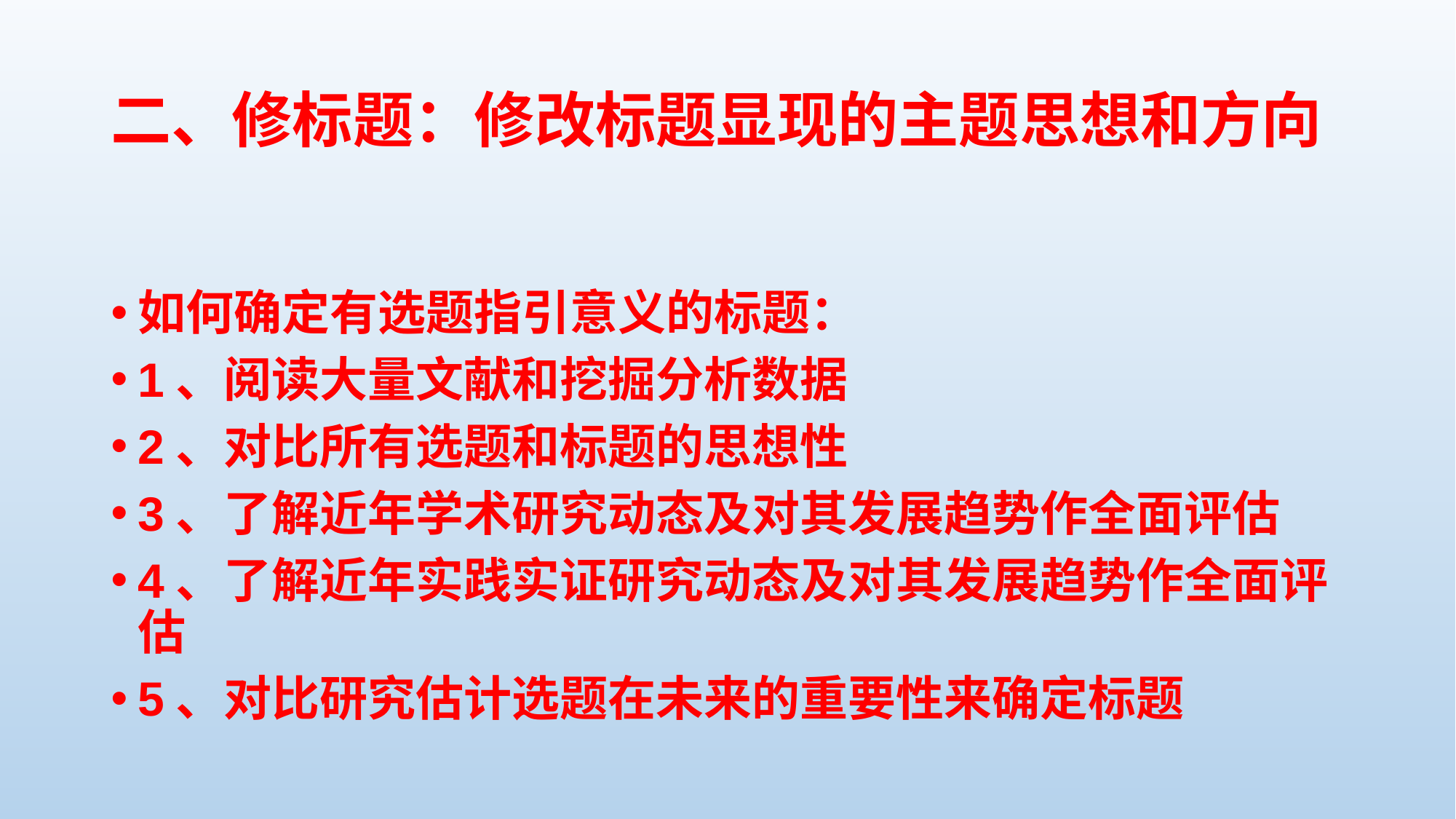

# 二、修标题：修改标题显现的主题思想和方向

如何确定有选题指引意义的标题：
1、阅读大量文献和挖掘分析数据
2、对比所有选题和标题的思想性
3、了解近年学术研究动态及对其发展趋势作全面评估
4、了解近年实践实证研究动态及对其发展趋势作全面评估
5、对比研究估计选题在未来的重要性来确定标题